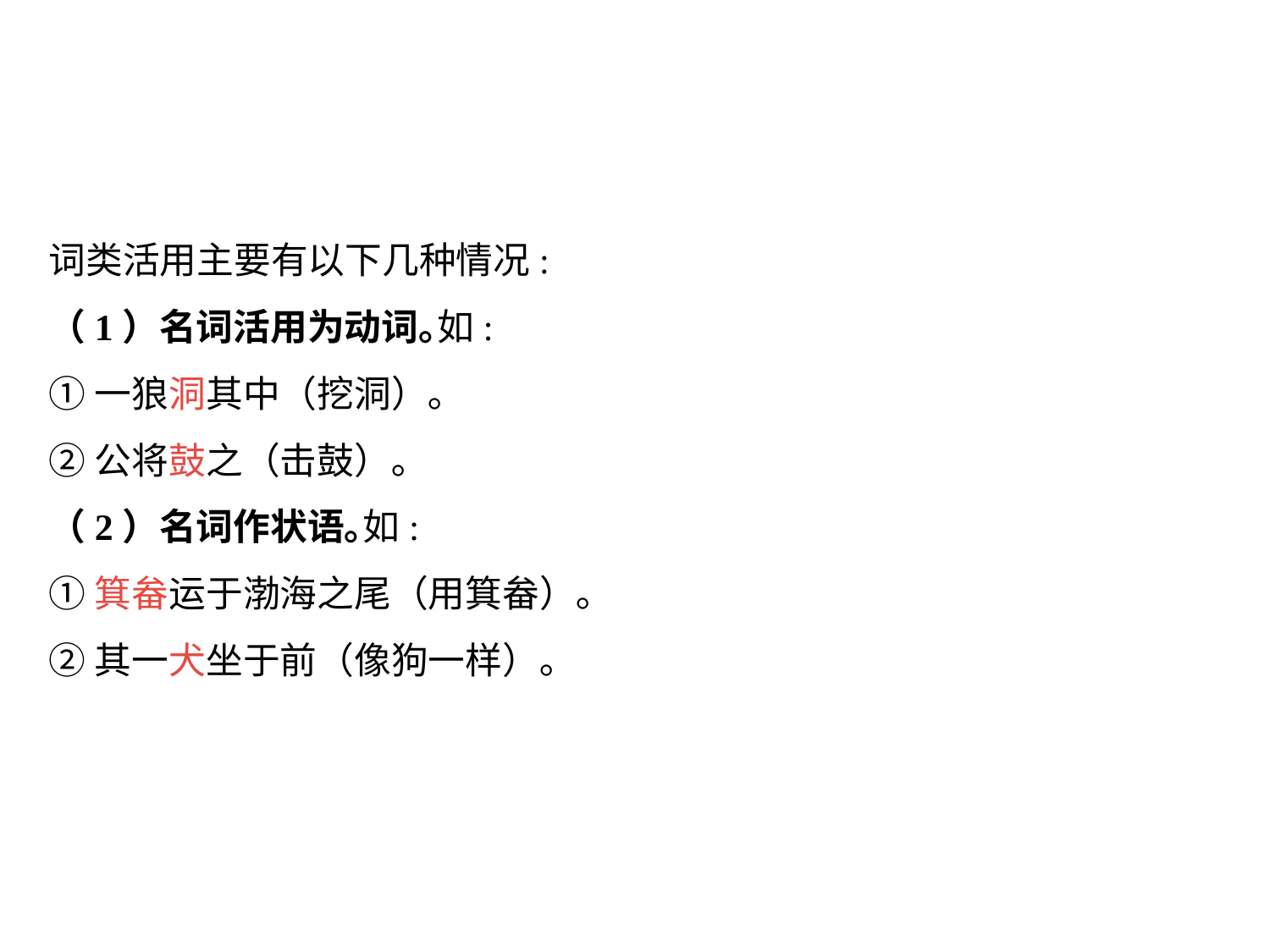

词类活用主要有以下几种情况:
（1）名词活用为动词｡如:
①一狼洞其中（挖洞）｡
②公将鼓之（击鼓）｡
（2）名词作状语｡如:
①箕畚运于渤海之尾（用箕畚）｡
②其一犬坐于前（像狗一样）｡